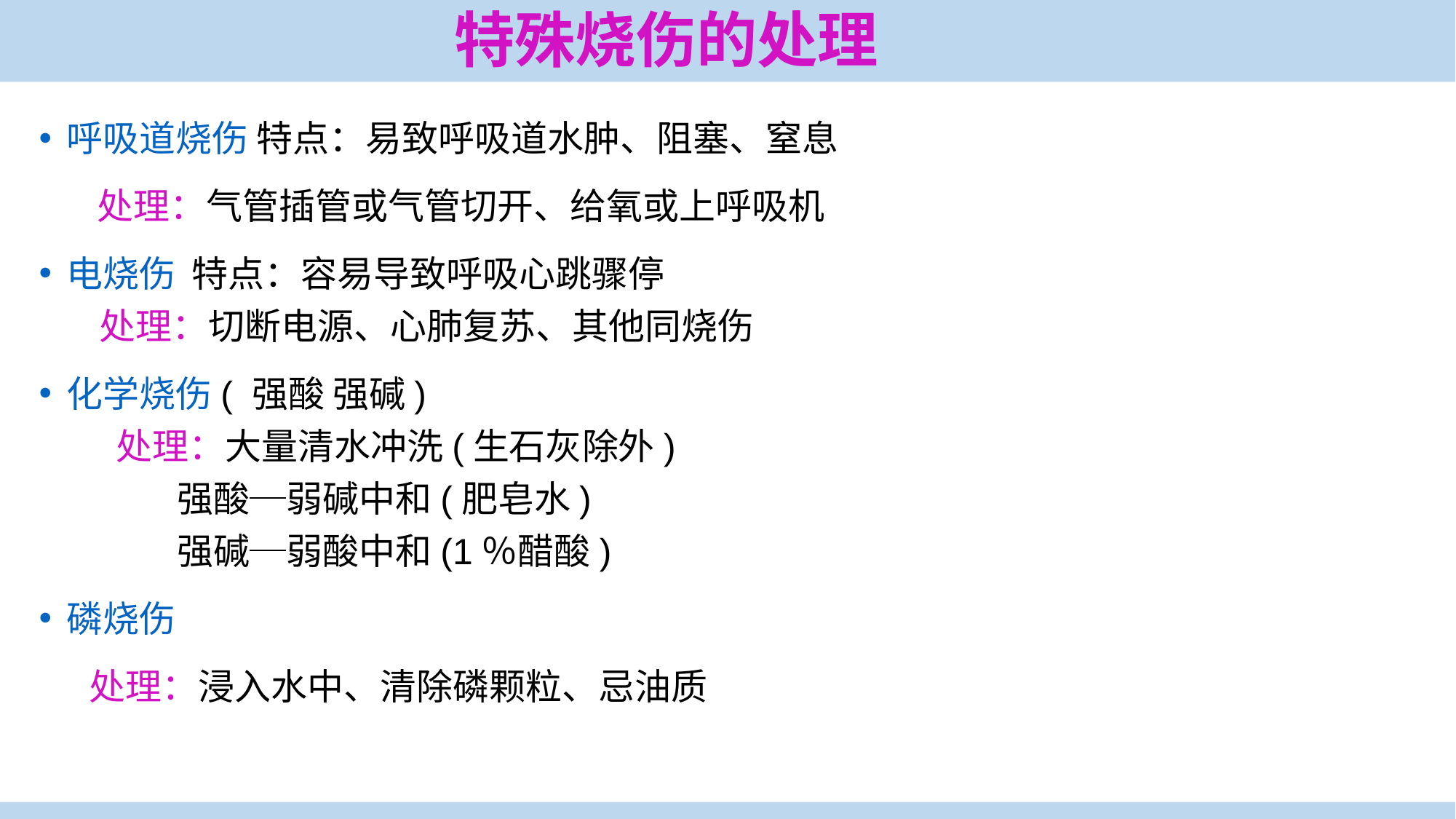

特殊烧伤的处理
呼吸道烧伤 特点：易致呼吸道水肿、阻塞、窒息
      处理：气管插管或气管切开、给氧或上呼吸机
电烧伤  特点：容易导致呼吸心跳骤停
    处理：切断电源、心肺复苏、其他同烧伤
化学烧伤( 强酸 强碱)
    处理：大量清水冲洗(生石灰除外)
          强酸─弱碱中和(肥皂水)
          强碱─弱酸中和(1％醋酸)
磷烧伤
     处理：浸入水中、清除磷颗粒、忌油质